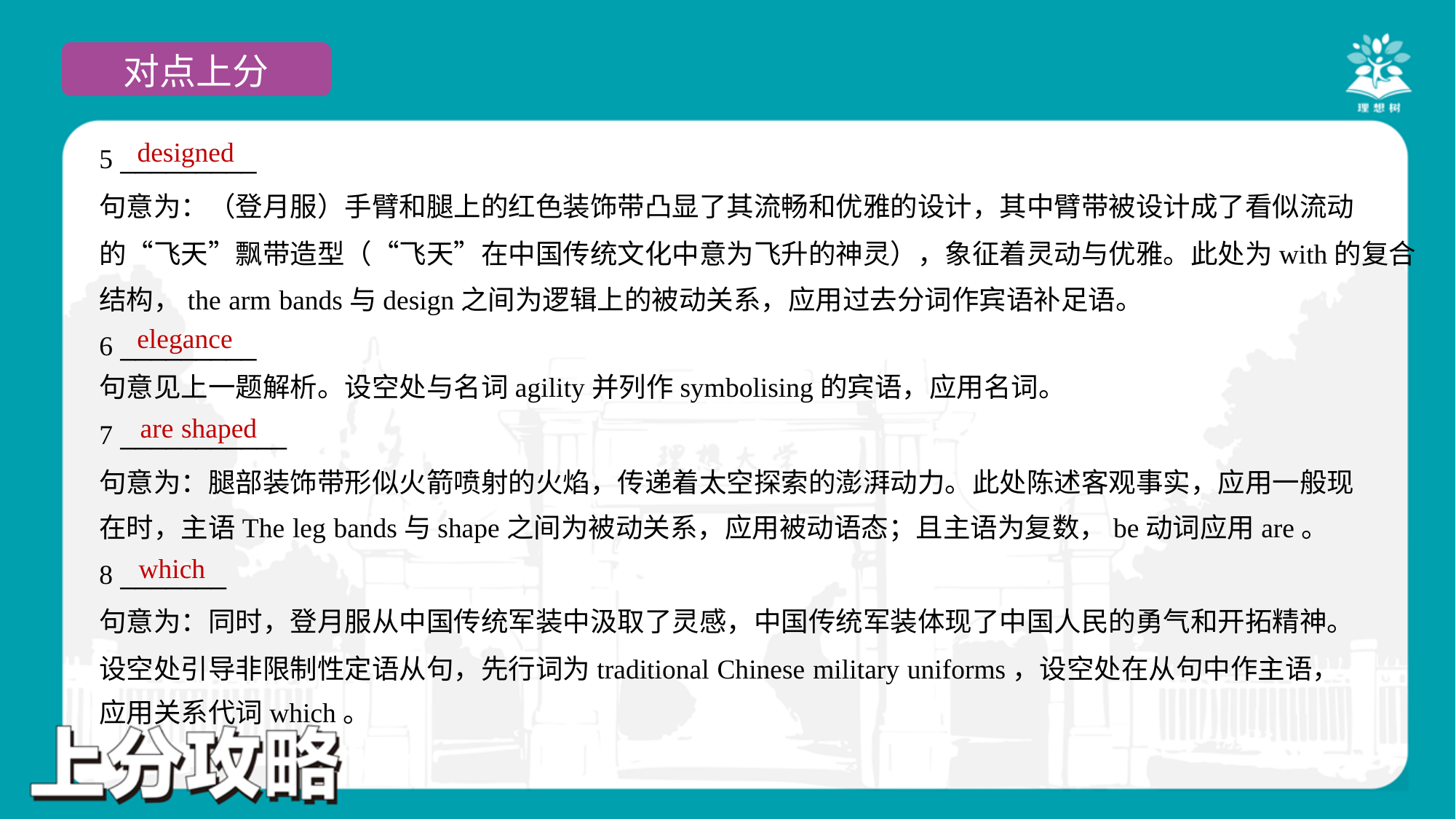

designed
5 _________
句意为：（登月服）手臂和腿上的红色装饰带凸显了其流畅和优雅的设计，其中臂带被设计成了看似流动
的“飞天”飘带造型（“飞天”在中国传统文化中意为飞升的神灵），象征着灵动与优雅。此处为with的复合
结构，the arm bands与design之间为逻辑上的被动关系，应用过去分词作宾语补足语。
elegance
6 _________
句意见上一题解析。设空处与名词agility并列作symbolising的宾语，应用名词。
are shaped
7 ___________
句意为：腿部装饰带形似火箭喷射的火焰，传递着太空探索的澎湃动力。此处陈述客观事实，应用一般现
在时，主语The leg bands与shape之间为被动关系，应用被动语态；且主语为复数，be动词应用are。
which
8 _______
句意为：同时，登月服从中国传统军装中汲取了灵感，中国传统军装体现了中国人民的勇气和开拓精神。
设空处引导非限制性定语从句，先行词为traditional Chinese military uniforms，设空处在从句中作主语，
应用关系代词which。